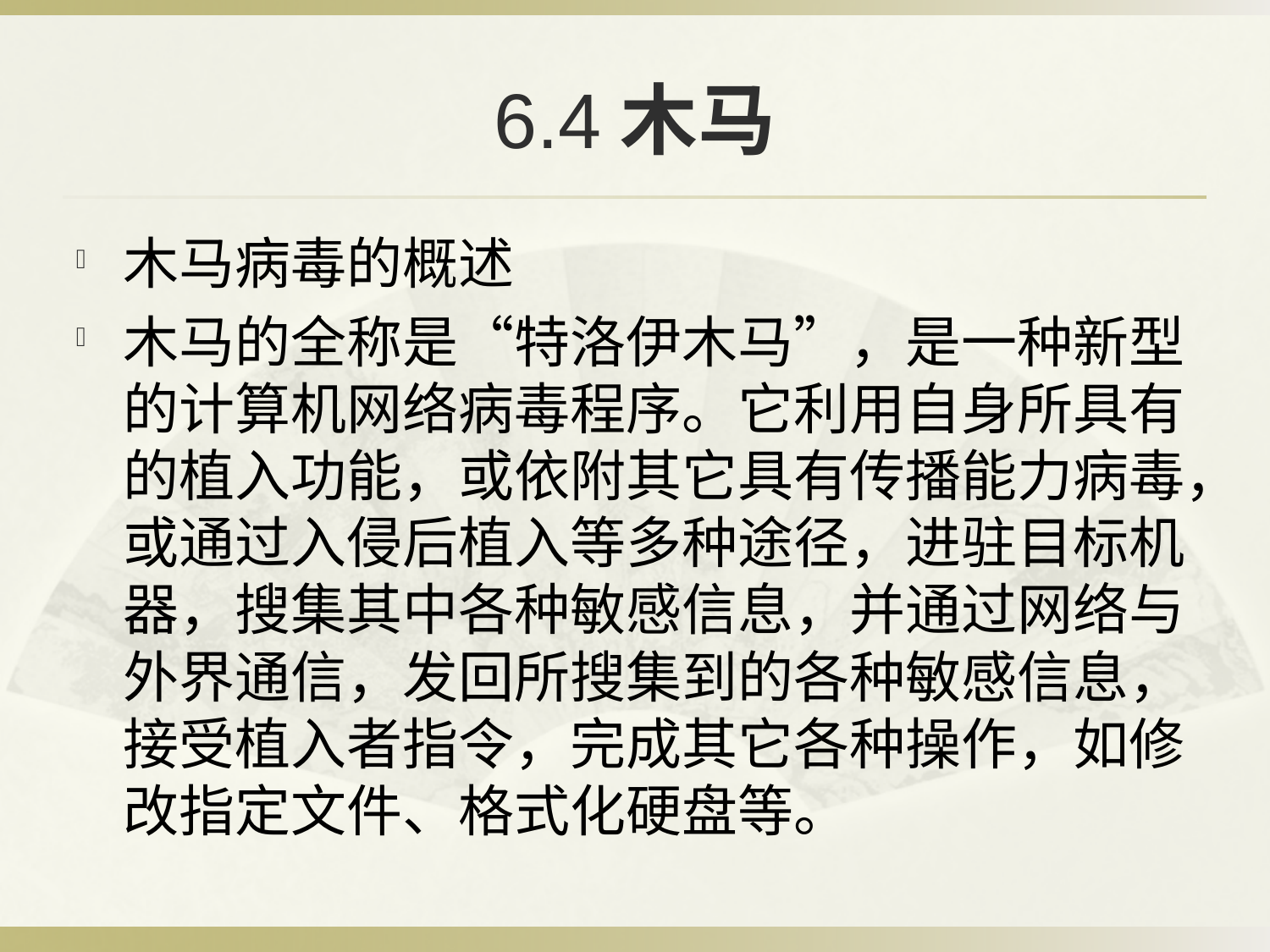

# 6.4木马
木马病毒的概述
木马的全称是“特洛伊木马”，是一种新型的计算机网络病毒程序。它利用自身所具有的植入功能，或依附其它具有传播能力病毒，或通过入侵后植入等多种途径，进驻目标机器，搜集其中各种敏感信息，并通过网络与外界通信，发回所搜集到的各种敏感信息，接受植入者指令，完成其它各种操作，如修改指定文件、格式化硬盘等。